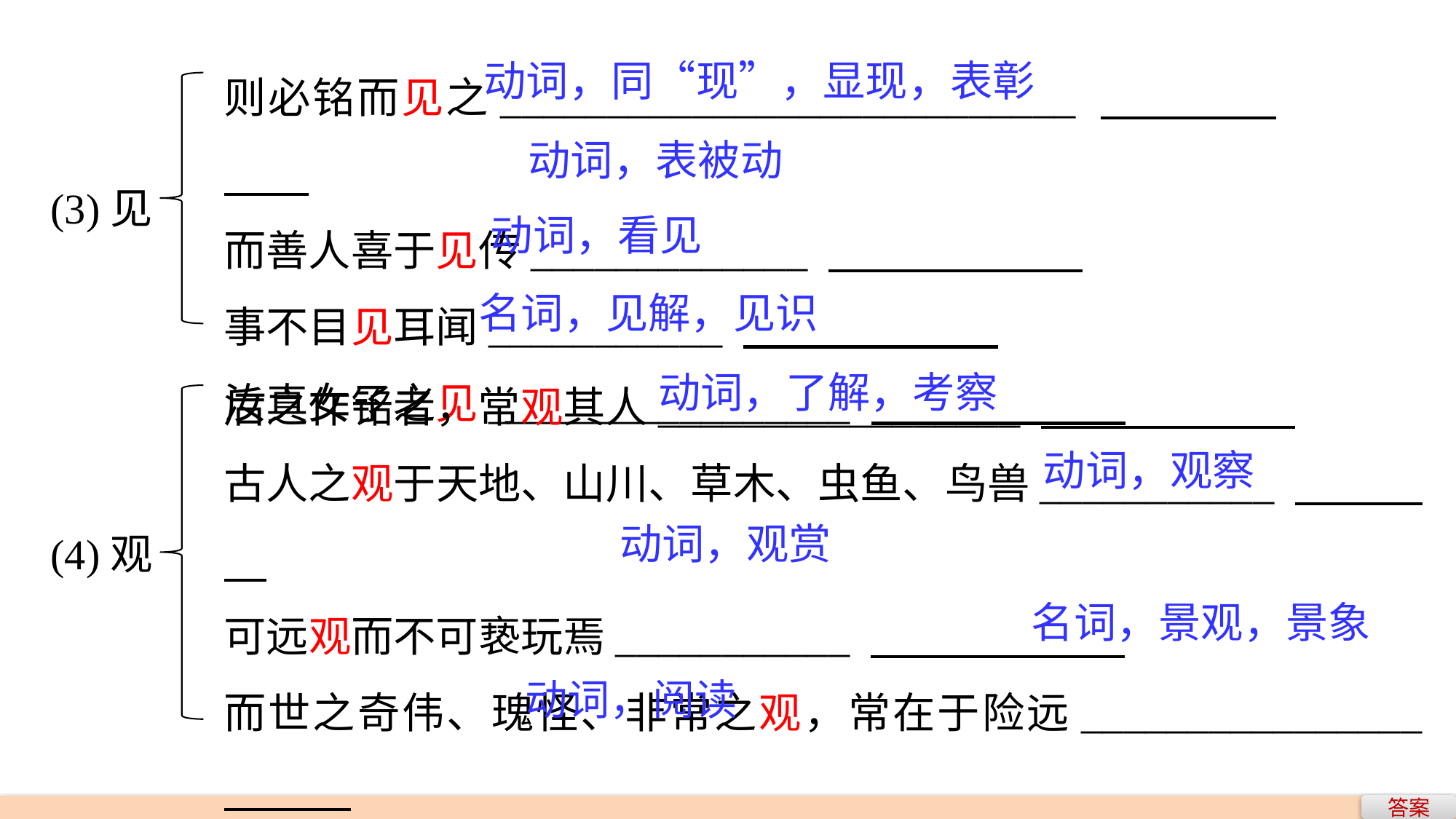

则必铭而见之___________________________
而善人喜于见传_____________
事不目见耳闻___________
汝真女子之见_________________
动词，同“现”，显现，表彰

动词，表被动
(3)见
动词，看见
名词，见解，见识
后之作铭者，常观其人_________________
古人之观于天地、山川、草木、虫鱼、鸟兽___________
可远观而不可亵玩焉___________
而世之奇伟、瑰怪、非常之观，常在于险远________________
余因得遍观群书___________
动词，了解，考察

动词，观察
(4)观
动词，观赏
名词，景观，景象
动词，阅读
答案